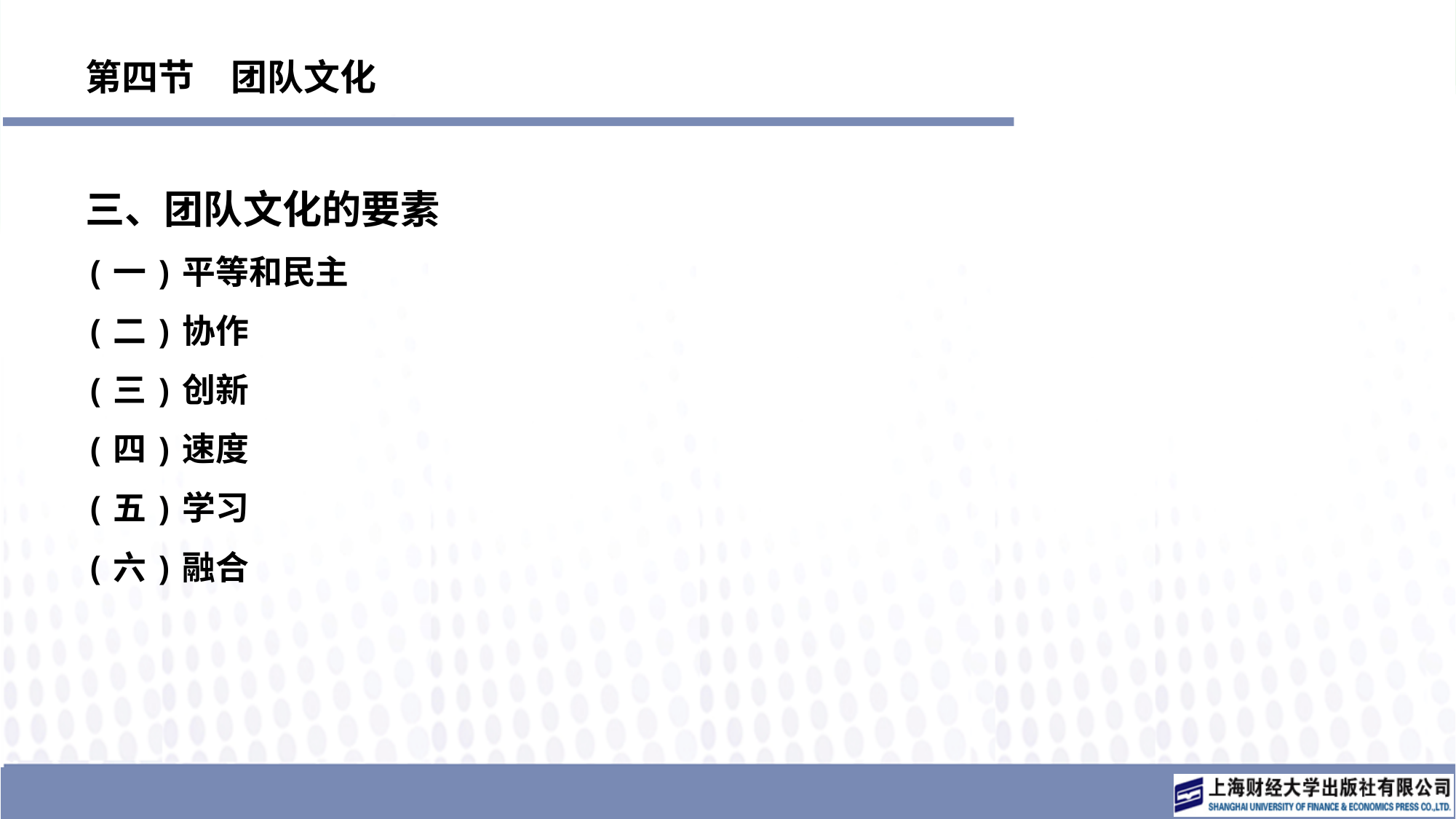

# 第四节　团队文化
三、团队文化的要素
(一)平等和民主
(二)协作
(三)创新
(四)速度
(五)学习
(六)融合